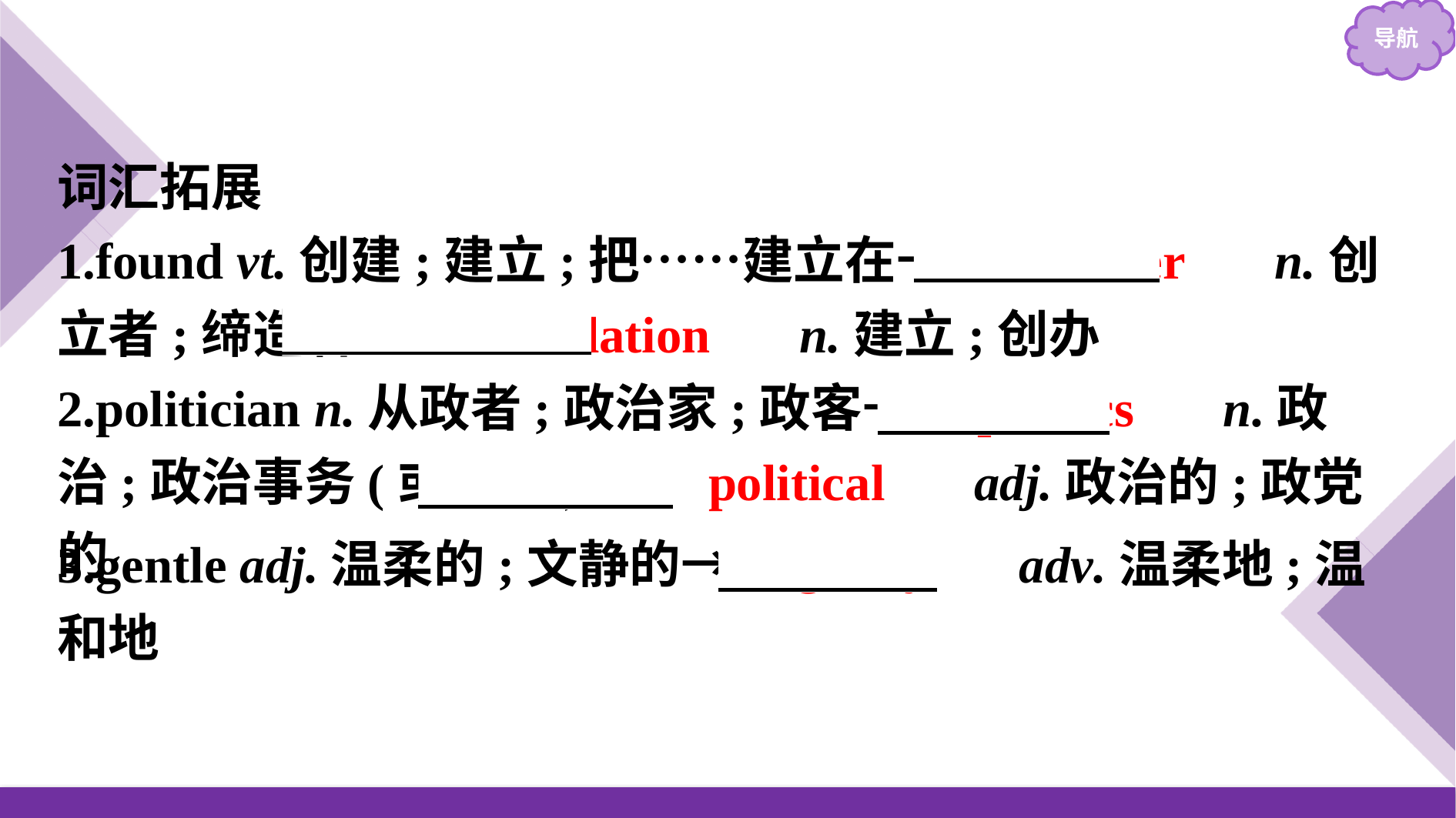

词汇拓展
1.found vt.创建;建立;把……建立在→　founder　 n.创立者;缔造者→　foundation　 n.建立;创办
2.politician n.从政者;政治家;政客→　politics　 n.政治;政治事务(或活动)→　political　 adj.政治的;政党的

3.gentle adj.温柔的;文静的→　gently　 adv.温柔地;温和地